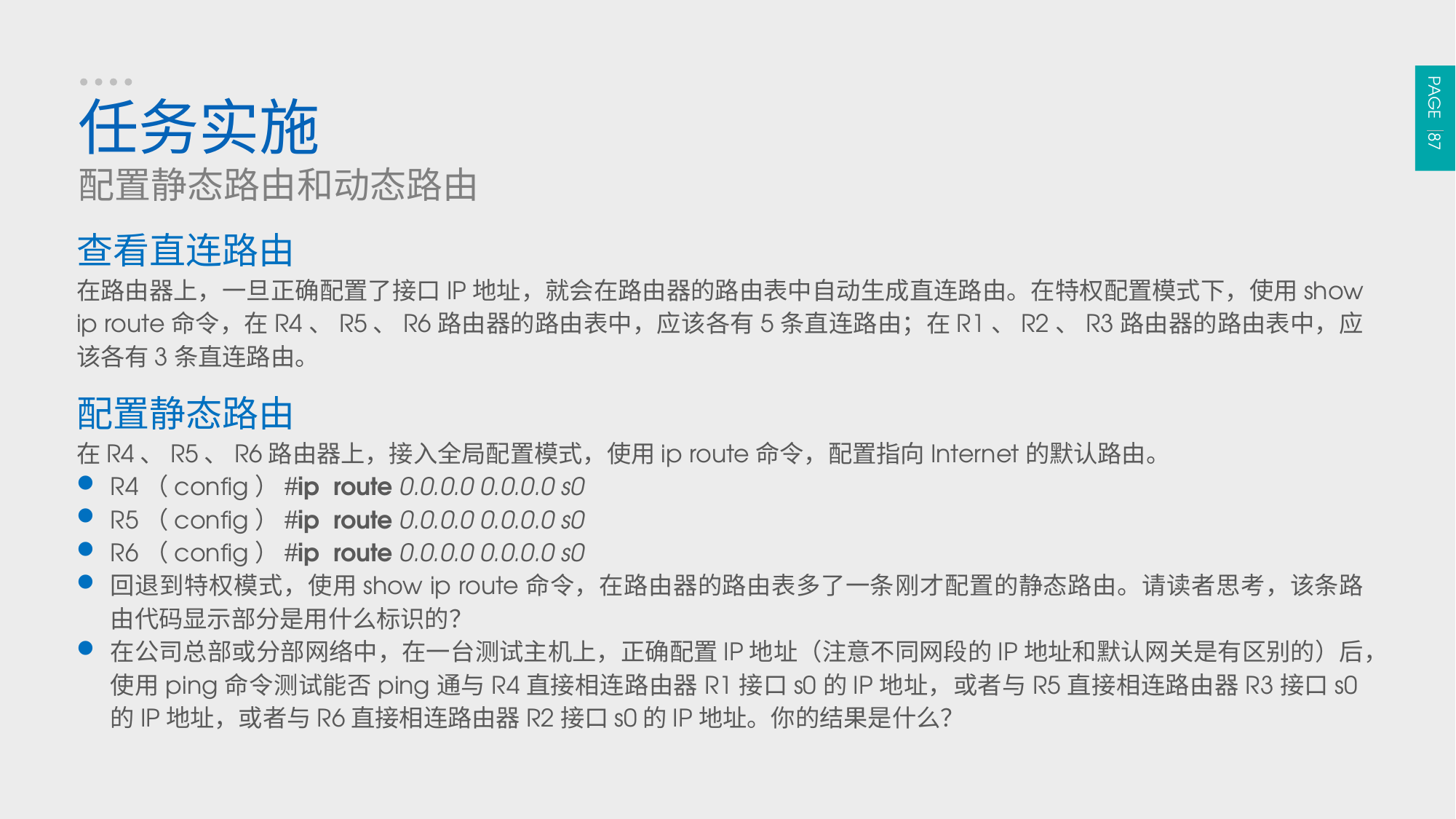

PAGE   87
任务实施
配置静态路由和动态路由
查看直连路由
在路由器上，一旦正确配置了接口IP地址，就会在路由器的路由表中自动生成直连路由。在特权配置模式下，使用show ip route命令，在R4、R5、R6路由器的路由表中，应该各有5条直连路由；在R1、R2、R3路由器的路由表中，应该各有3条直连路由。
配置静态路由
在R4、R5、R6路由器上，接入全局配置模式，使用ip route命令，配置指向Internet的默认路由。
R4（config）#ip  route 0.0.0.0 0.0.0.0 s0
R5（config）#ip  route 0.0.0.0 0.0.0.0 s0
R6（config）#ip  route 0.0.0.0 0.0.0.0 s0
回退到特权模式，使用show ip route命令，在路由器的路由表多了一条刚才配置的静态路由。请读者思考，该条路由代码显示部分是用什么标识的？
在公司总部或分部网络中，在一台测试主机上，正确配置IP地址（注意不同网段的IP地址和默认网关是有区别的）后，使用ping命令测试能否ping通与R4直接相连路由器R1接口s0的IP地址，或者与R5直接相连路由器R3接口s0的IP地址，或者与R6直接相连路由器R2接口s0的IP地址。你的结果是什么？